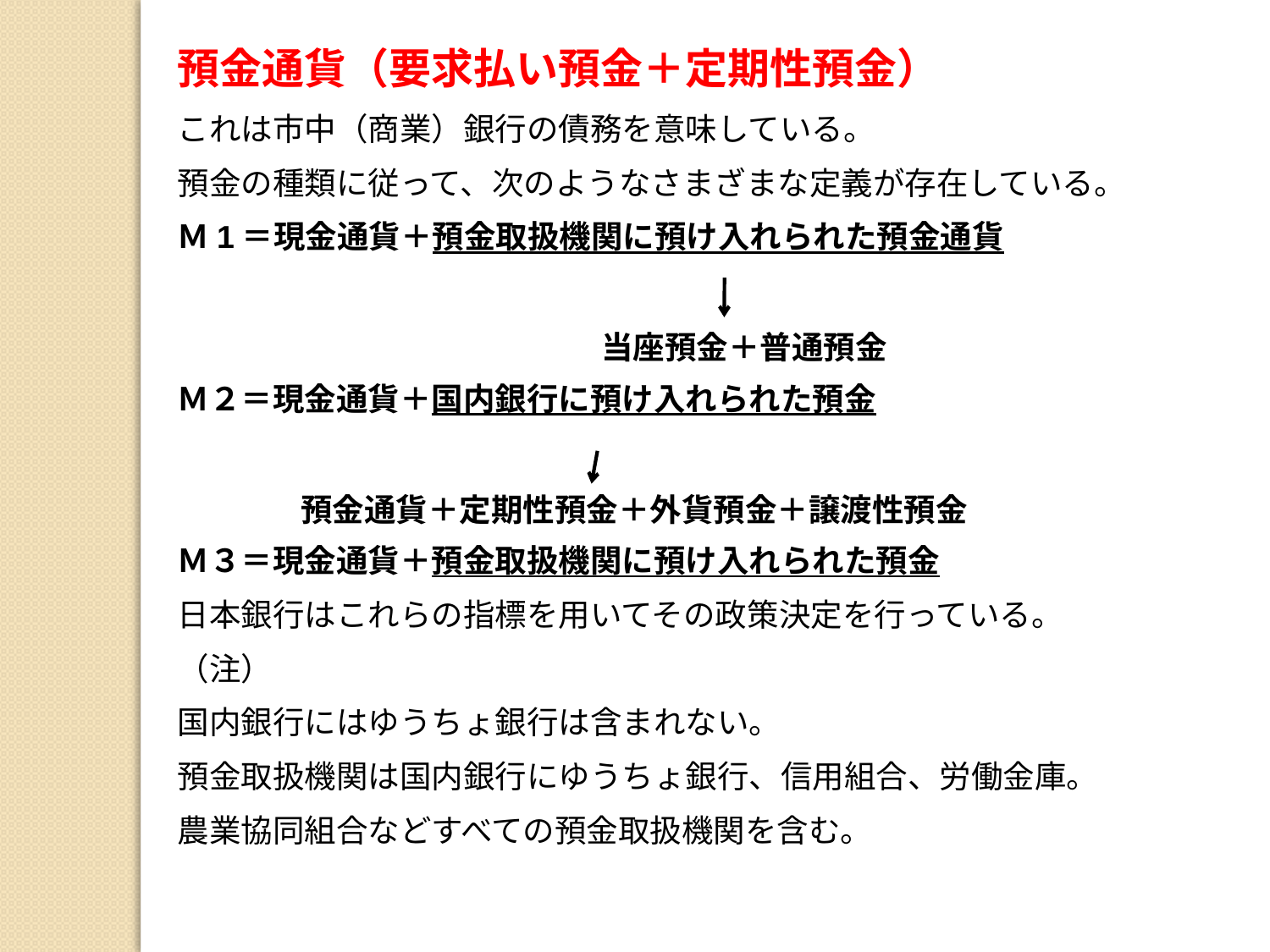

預金通貨（要求払い預金＋定期性預金）
これは市中（商業）銀行の債務を意味している。
預金の種類に従って、次のようなさまざまな定義が存在している。
Ｍ1＝現金通貨＋預金取扱機関に預け入れられた預金通貨

Ｍ２＝現金通貨＋国内銀行に預け入れられた預金

Ｍ３＝現金通貨＋預金取扱機関に預け入れられた預金
日本銀行はこれらの指標を用いてその政策決定を行っている。
（注）
国内銀行にはゆうちょ銀行は含まれない。
預金取扱機関は国内銀行にゆうちょ銀行、信用組合、労働金庫。
農業協同組合などすべての預金取扱機関を含む。

当座預金＋普通預金
預金通貨＋定期性預金＋外貨預金＋譲渡性預金